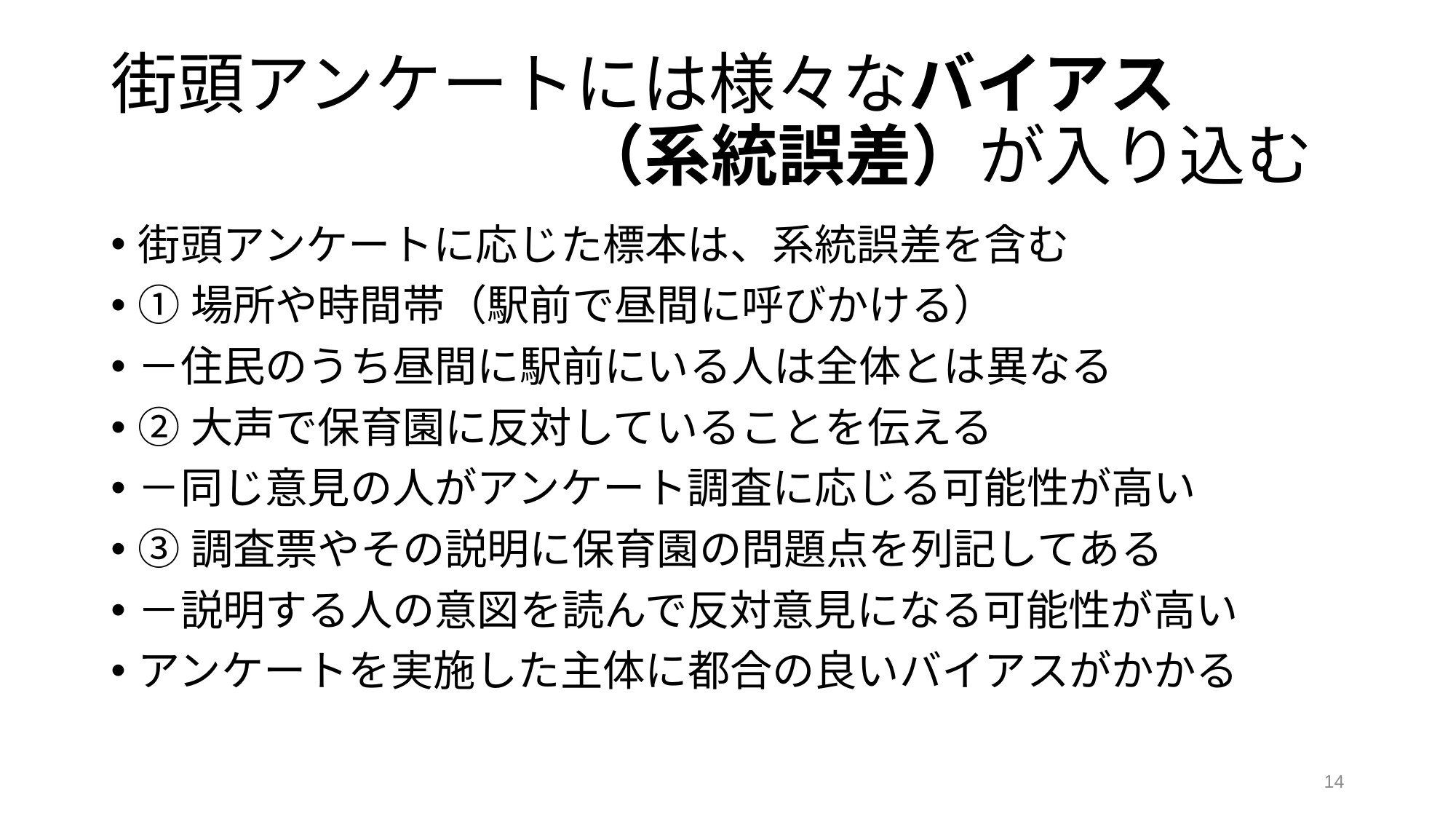

# 街頭アンケートには様々なバイアス 　　　　　　　（系統誤差）が入り込む
街頭アンケートに応じた標本は、系統誤差を含む
①場所や時間帯（駅前で昼間に呼びかける）
－住民のうち昼間に駅前にいる人は全体とは異なる
②大声で保育園に反対していることを伝える
－同じ意見の人がアンケート調査に応じる可能性が高い
③調査票やその説明に保育園の問題点を列記してある
－説明する人の意図を読んで反対意見になる可能性が高い
アンケートを実施した主体に都合の良いバイアスがかかる
14